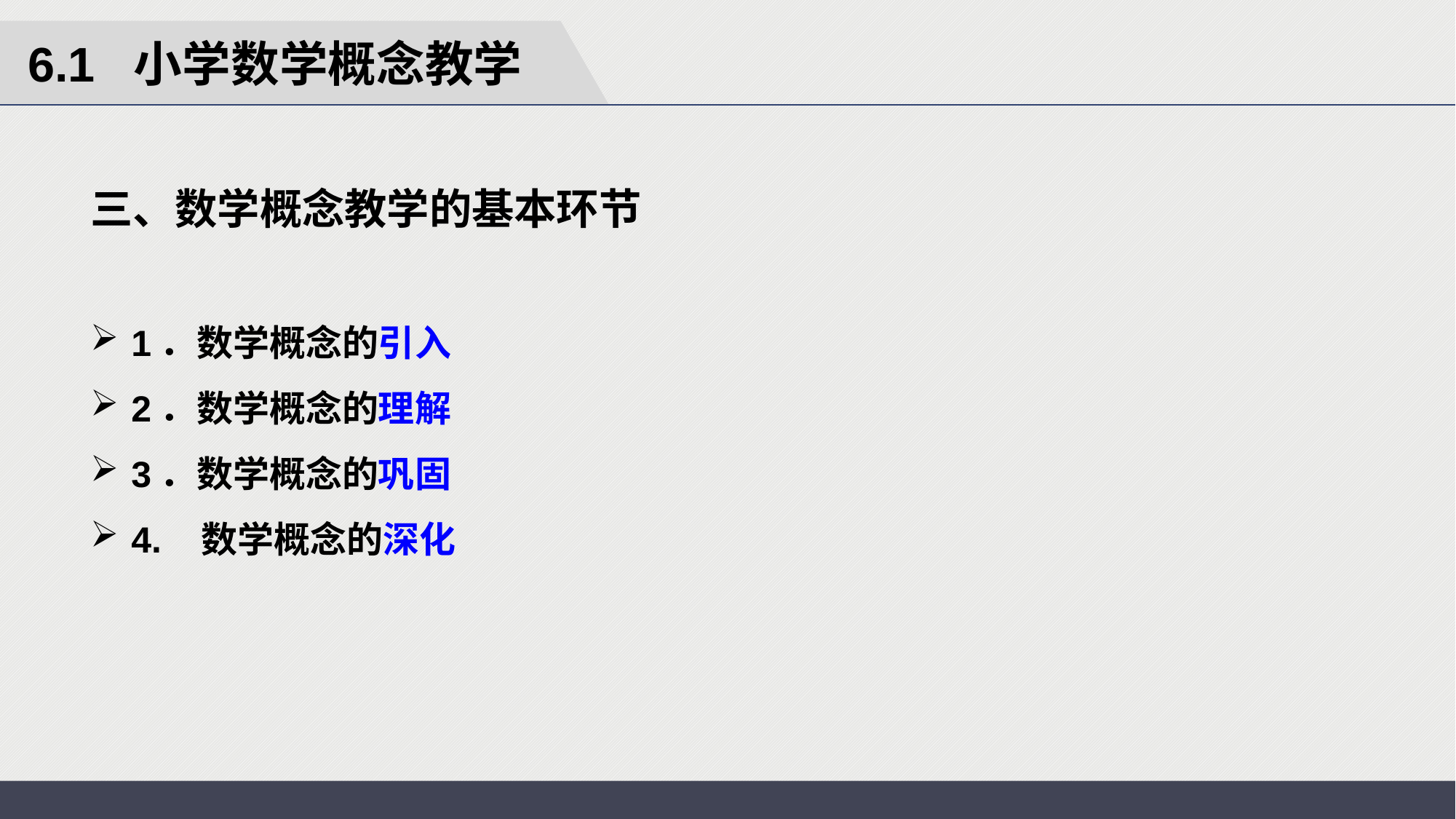

6.1  小学数学概念教学
三、数学概念教学的基本环节

1．数学概念的引入
2．数学概念的理解
3．数学概念的巩固
4.   数学概念的深化